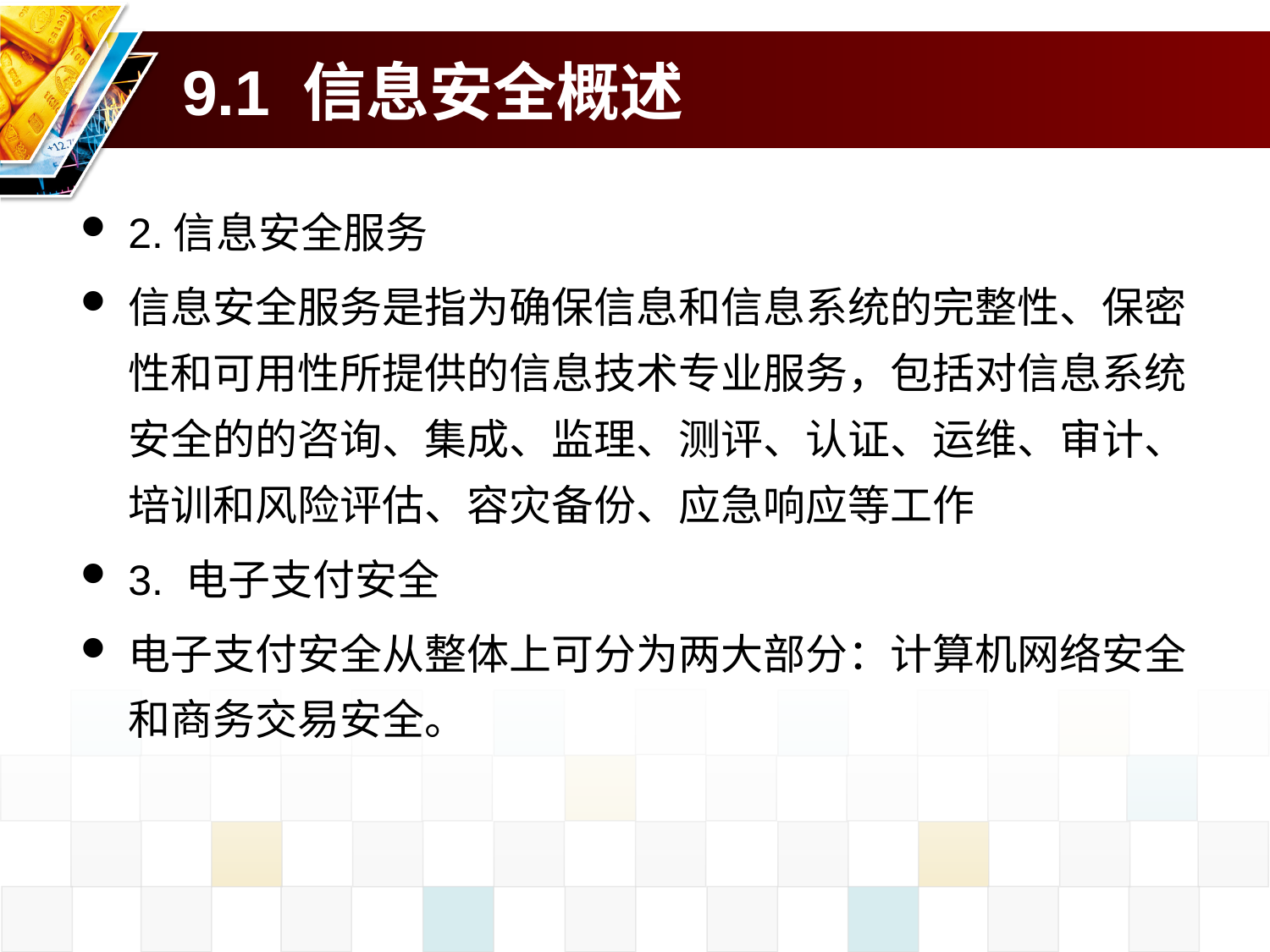

# 9.1 信息安全概述
2.信息安全服务
信息安全服务是指为确保信息和信息系统的完整性、保密性和可用性所提供的信息技术专业服务，包括对信息系统安全的的咨询、集成、监理、测评、认证、运维、审计、培训和风险评估、容灾备份、应急响应等工作
3. 电子支付安全
电子支付安全从整体上可分为两大部分：计算机网络安全和商务交易安全。